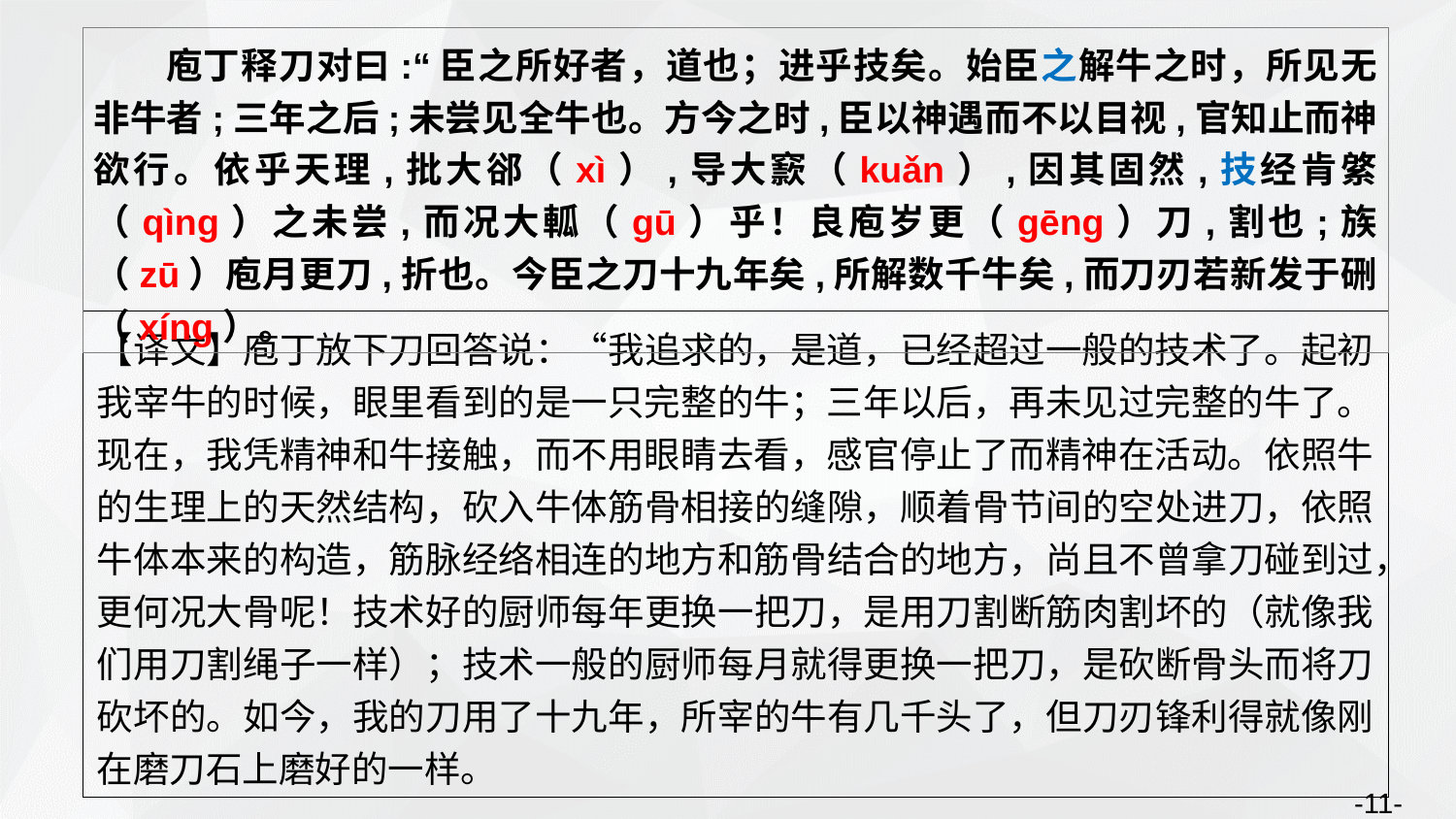

庖丁释刀对曰:“臣之所好者，道也；进乎技矣。始臣之解牛之时，所见无非牛者;三年之后;未尝见全牛也。方今之时,臣以神遇而不以目视,官知止而神欲行。依乎天理,批大郤（xì）,导大窾（kuǎn）,因其固然,技经肯綮（qìng）之未尝,而况大軱（gū）乎！良庖岁更（gēng）刀,割也;族（zū）庖月更刀,折也。今臣之刀十九年矣,所解数千牛矣,而刀刃若新发于硎（xíng）。
【译文】庖丁放下刀回答说：“我追求的，是道，已经超过一般的技术了。起初我宰牛的时候，眼里看到的是一只完整的牛；三年以后，再未见过完整的牛了。现在，我凭精神和牛接触，而不用眼睛去看，感官停止了而精神在活动。依照牛的生理上的天然结构，砍入牛体筋骨相接的缝隙，顺着骨节间的空处进刀，依照牛体本来的构造，筋脉经络相连的地方和筋骨结合的地方，尚且不曾拿刀碰到过，更何况大骨呢！技术好的厨师每年更换一把刀，是用刀割断筋肉割坏的（就像我们用刀割绳子一样）；技术一般的厨师每月就得更换一把刀，是砍断骨头而将刀砍坏的。如今，我的刀用了十九年，所宰的牛有几千头了，但刀刃锋利得就像刚在磨刀石上磨好的一样。
-11-